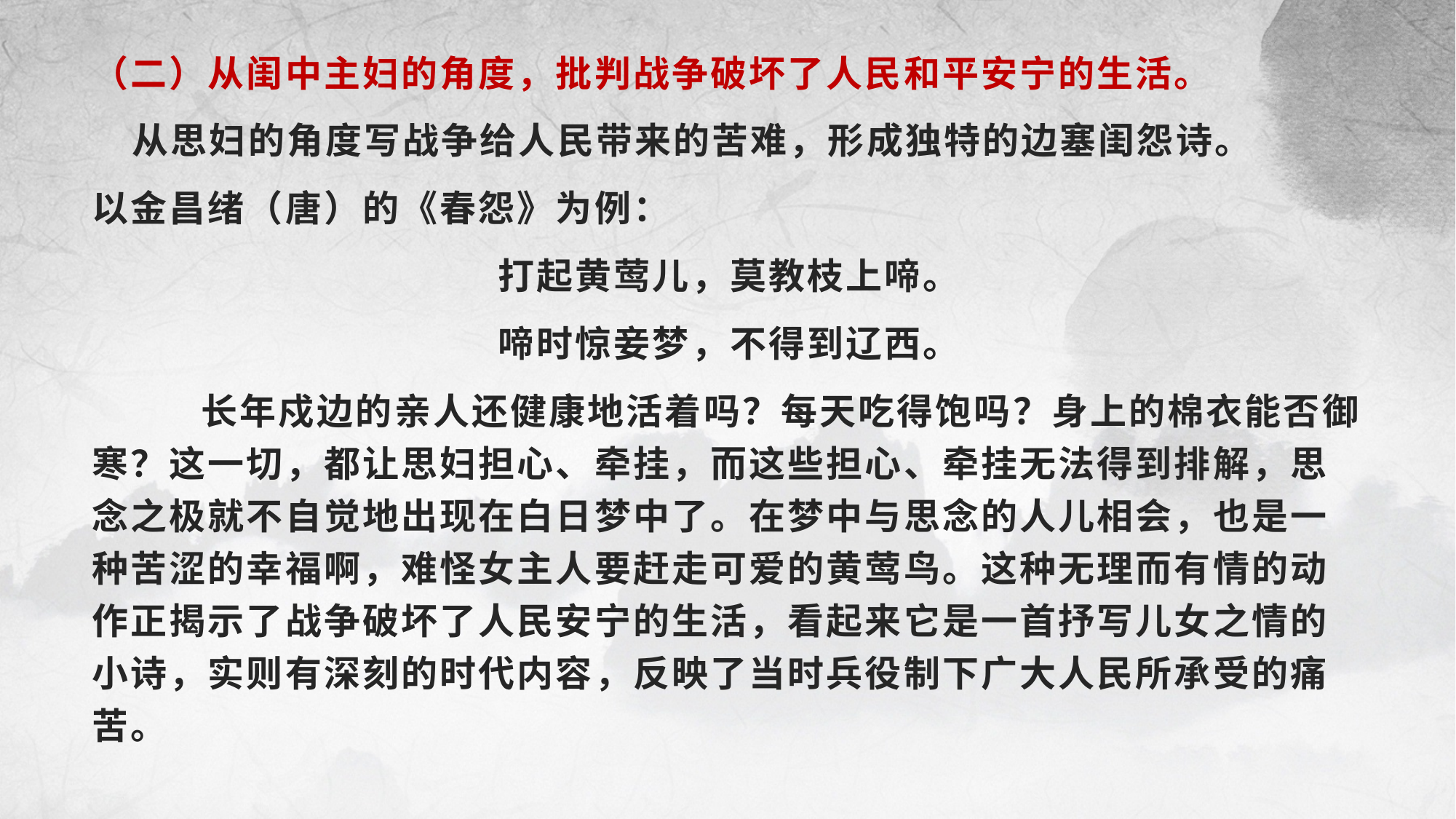

（二）从闺中主妇的角度，批判战争破坏了人民和平安宁的生活。
   从思妇的角度写战争给人民带来的苦难，形成独特的边塞闺怨诗。
以金昌绪（唐）的《春怨》为例：
打起黄莺儿，莫教枝上啼。
啼时惊妾梦，不得到辽西。
	长年戍边的亲人还健康地活着吗？每天吃得饱吗？身上的棉衣能否御寒？这一切，都让思妇担心、牵挂，而这些担心、牵挂无法得到排解，思念之极就不自觉地出现在白日梦中了。在梦中与思念的人儿相会，也是一种苦涩的幸福啊，难怪女主人要赶走可爱的黄莺鸟。这种无理而有情的动作正揭示了战争破坏了人民安宁的生活，看起来它是一首抒写儿女之情的小诗，实则有深刻的时代内容，反映了当时兵役制下广大人民所承受的痛苦。